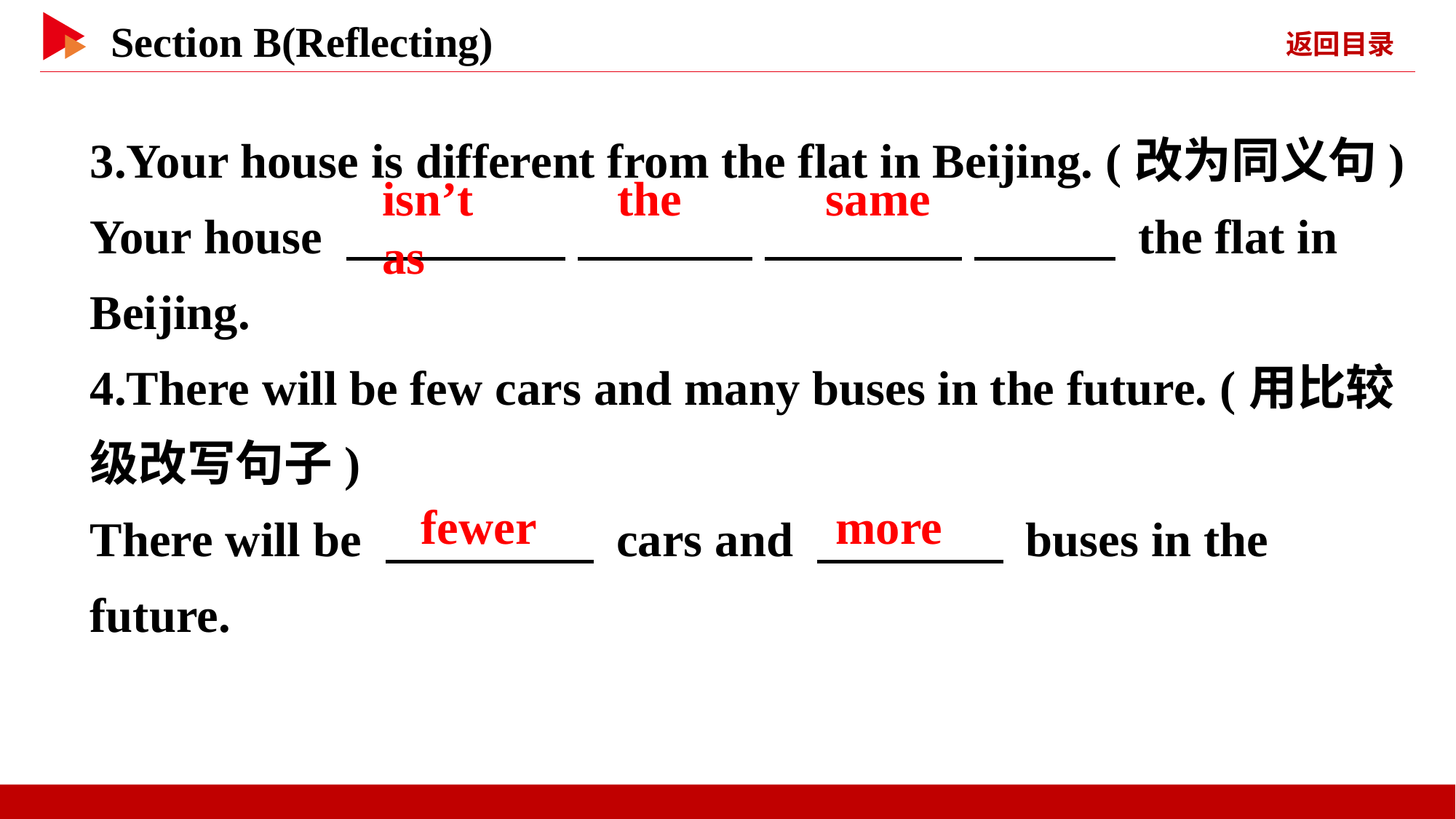

3.Your house is different from the flat in Beijing. (改为同义句)
Your house 　           　 　       　 　         　 　    　 the flat in Beijing.
4.There will be few cars and many buses in the future. (用比较级改写句子)
There will be 　          　 cars and 　        　 buses in the future.
isn’t 　 　the 　 　same 　 　as
fewer
more